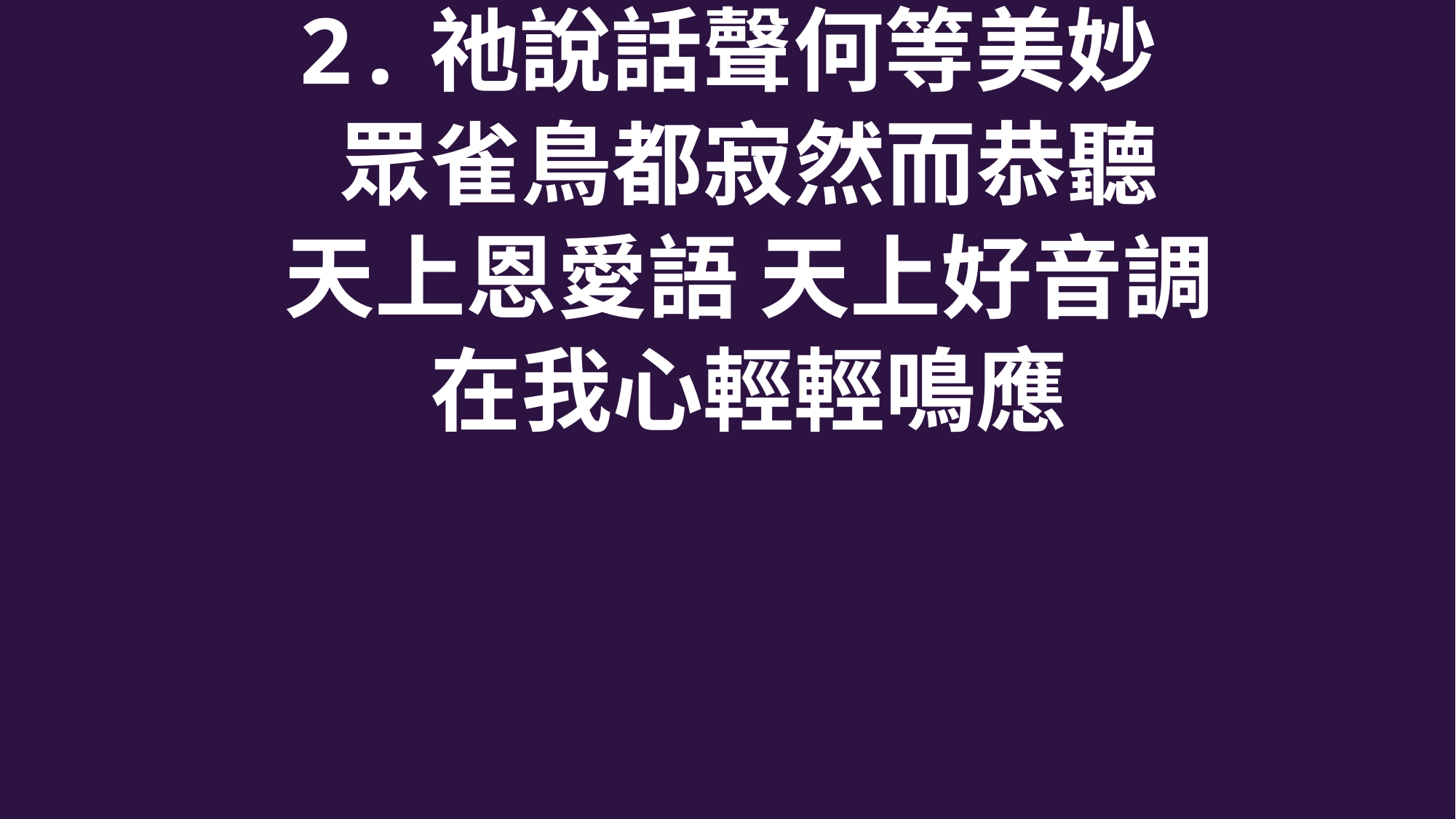

2.祂說話聲何等美妙
 眾雀鳥都寂然而恭聽
 天上恩愛語 天上好音調
 在我心輕輕鳴應